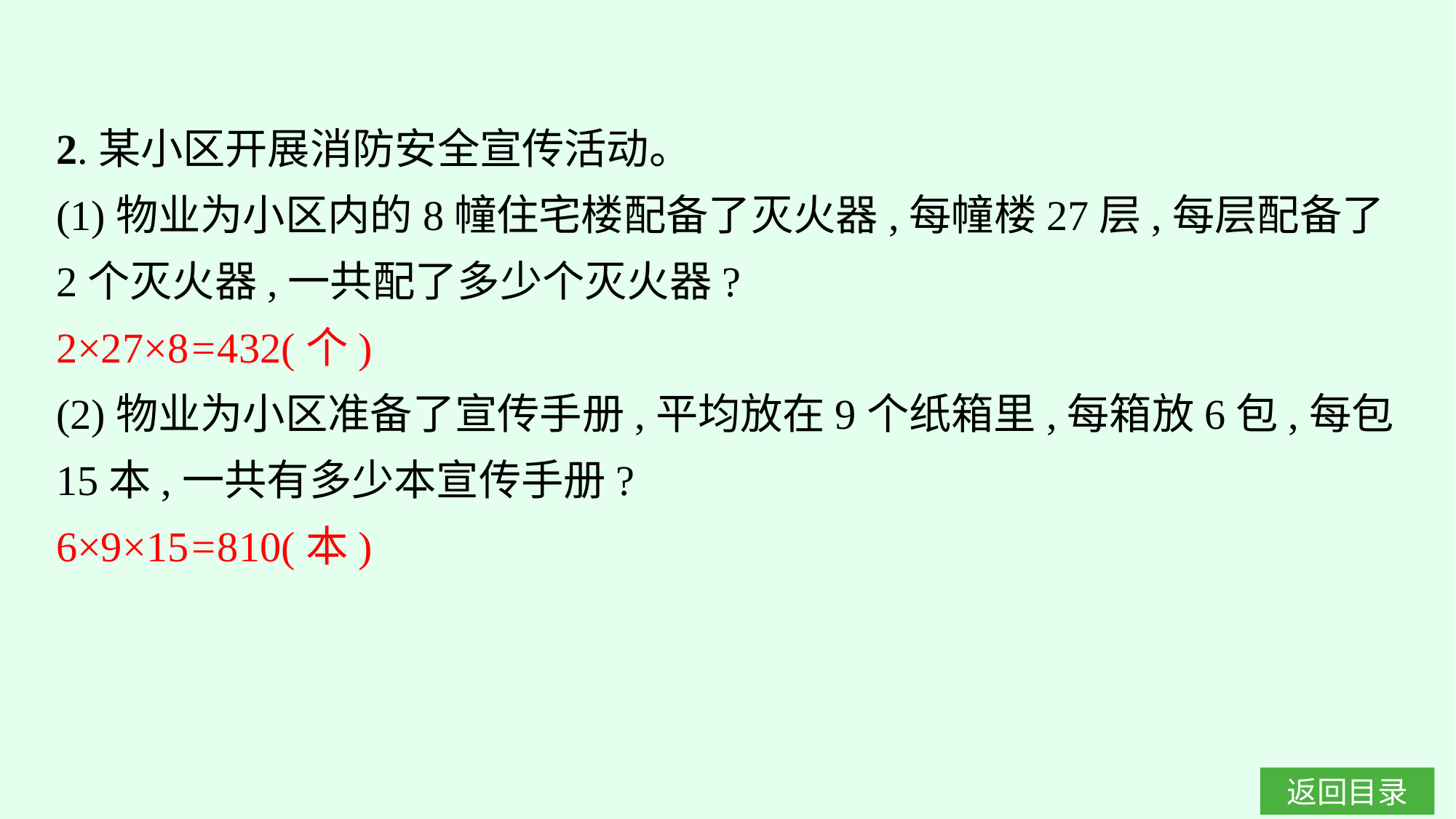

2.某小区开展消防安全宣传活动。
(1)物业为小区内的8幢住宅楼配备了灭火器,每幢楼27层,每层配备了2个灭火器,一共配了多少个灭火器?
2×27×8=432(个)
(2)物业为小区准备了宣传手册,平均放在9个纸箱里,每箱放6包,每包15本,一共有多少本宣传手册?
6×9×15=810(本)